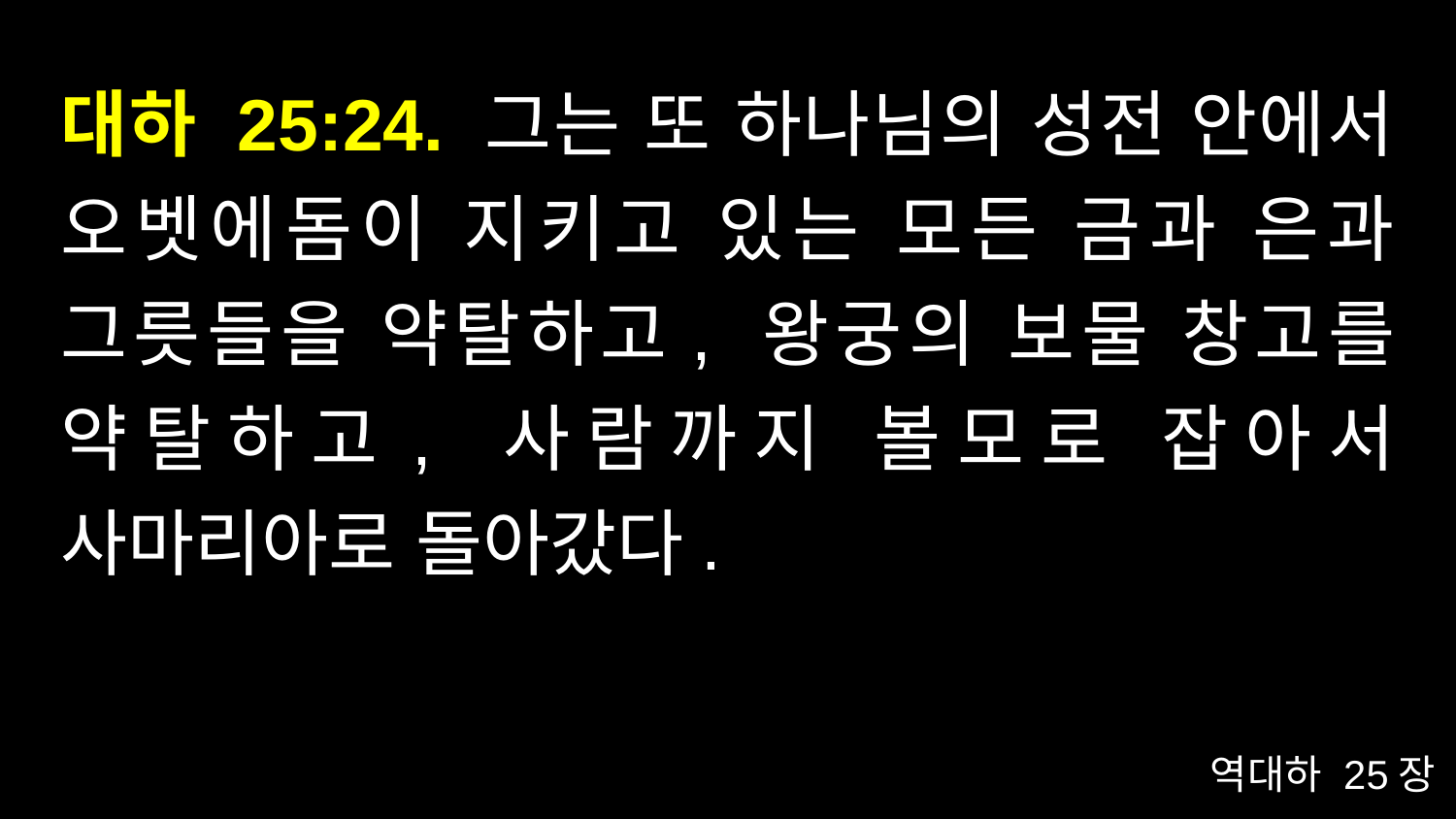

# 대하 25:24. 그는 또 하나님의 성전 안에서 오벳에돔이 지키고 있는 모든 금과 은과 그릇들을 약탈하고, 왕궁의 보물 창고를 약탈하고, 사람까지 볼모로 잡아서 사마리아로 돌아갔다.
역대하 25장